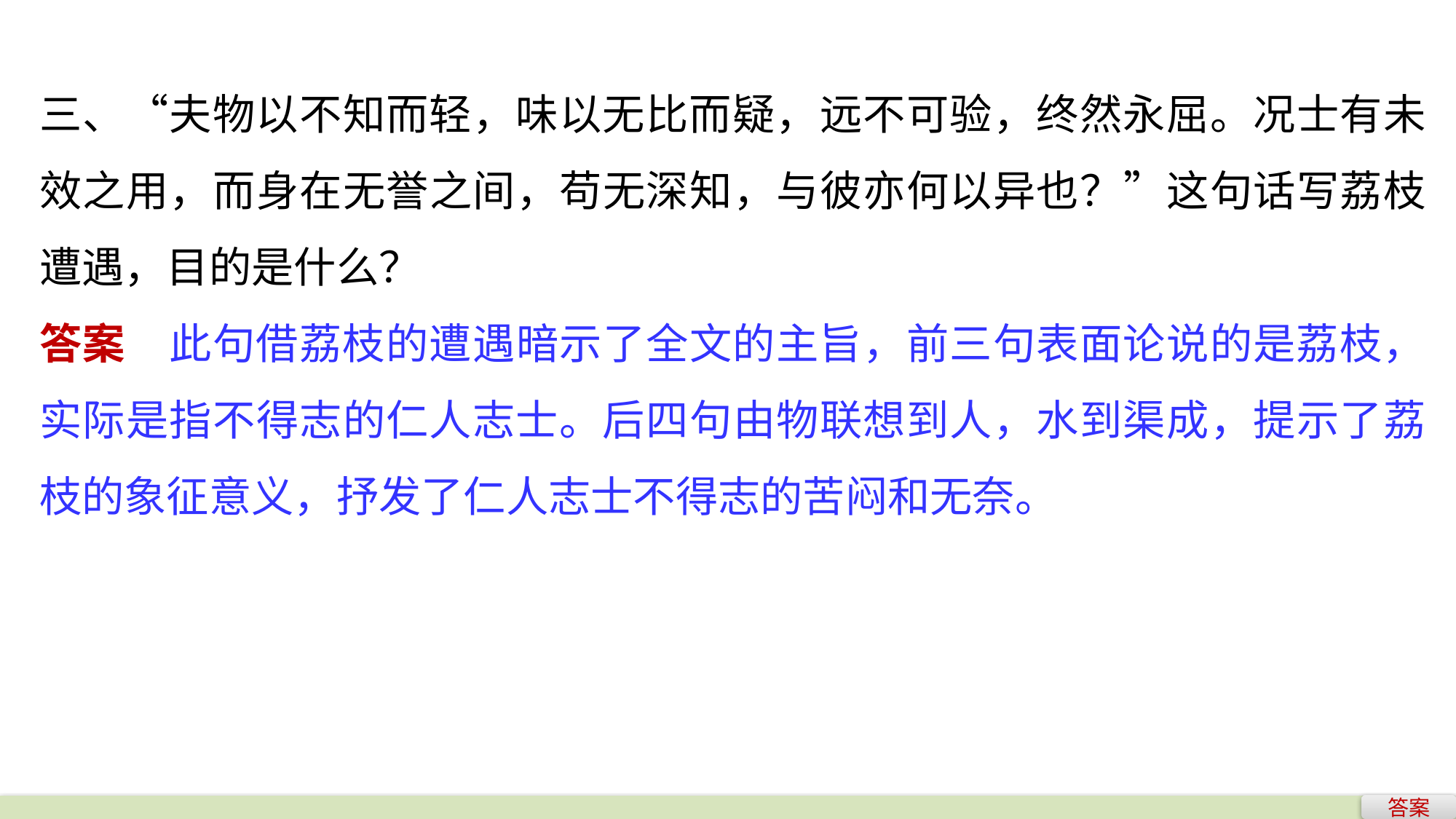

三、“夫物以不知而轻，味以无比而疑，远不可验，终然永屈。况士有未效之用，而身在无誉之间，苟无深知，与彼亦何以异也？”这句话写荔枝遭遇，目的是什么？
答案　此句借荔枝的遭遇暗示了全文的主旨，前三句表面论说的是荔枝，实际是指不得志的仁人志士。后四句由物联想到人，水到渠成，提示了荔枝的象征意义，抒发了仁人志士不得志的苦闷和无奈。
答案